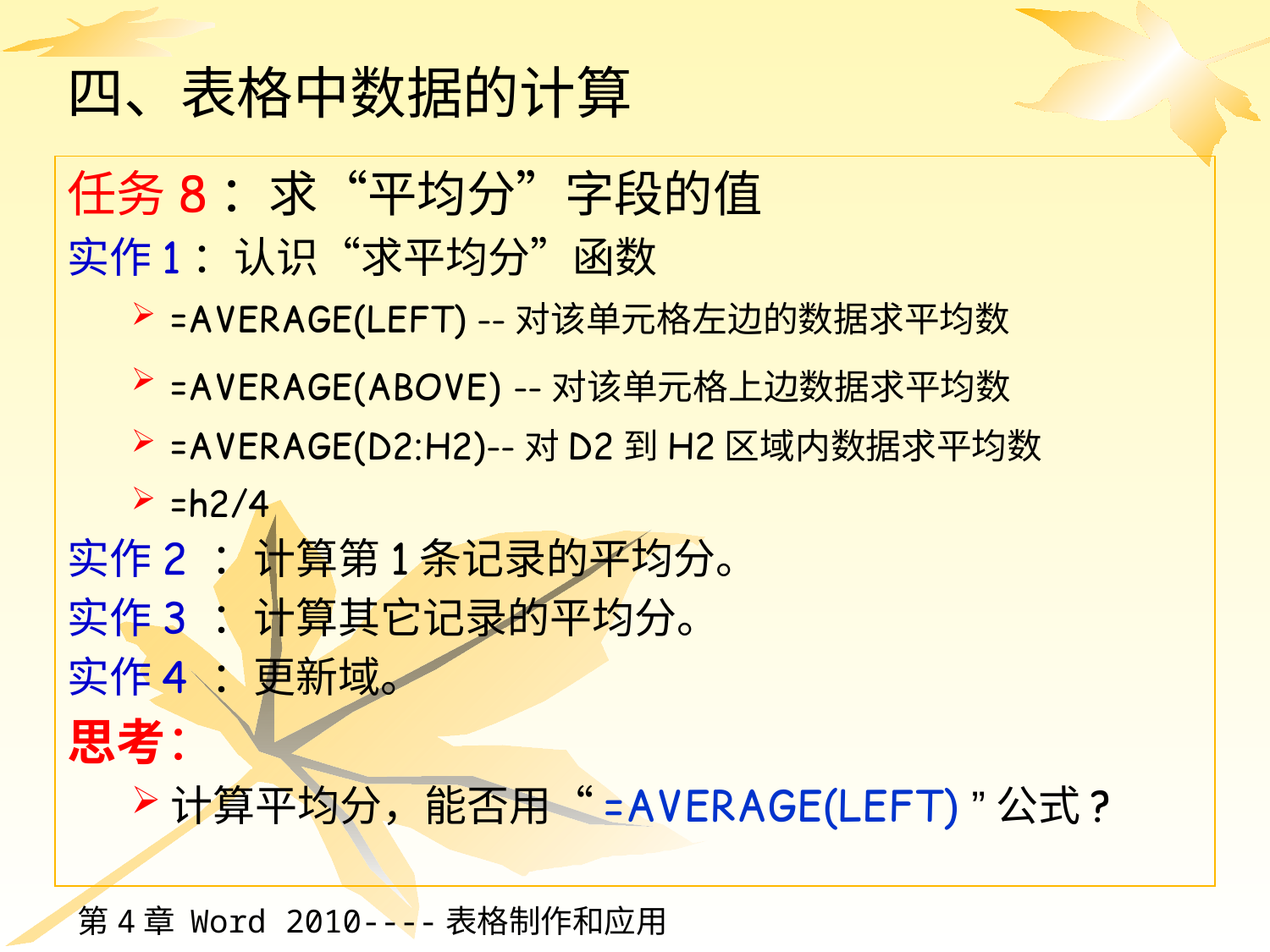

# 四、表格中数据的计算
任务8：求“平均分”字段的值
实作1：认识“求平均分”函数
=AVERAGE(LEFT) --对该单元格左边的数据求平均数
=AVERAGE(ABOVE) --对该单元格上边数据求平均数
=AVERAGE(D2:H2)--对D2到H2区域内数据求平均数
=h2/4
实作2 ：计算第1条记录的平均分。
实作3 ：计算其它记录的平均分。
实作4 ：更新域。
思考：
计算平均分，能否用“=AVERAGE(LEFT) ”公式?